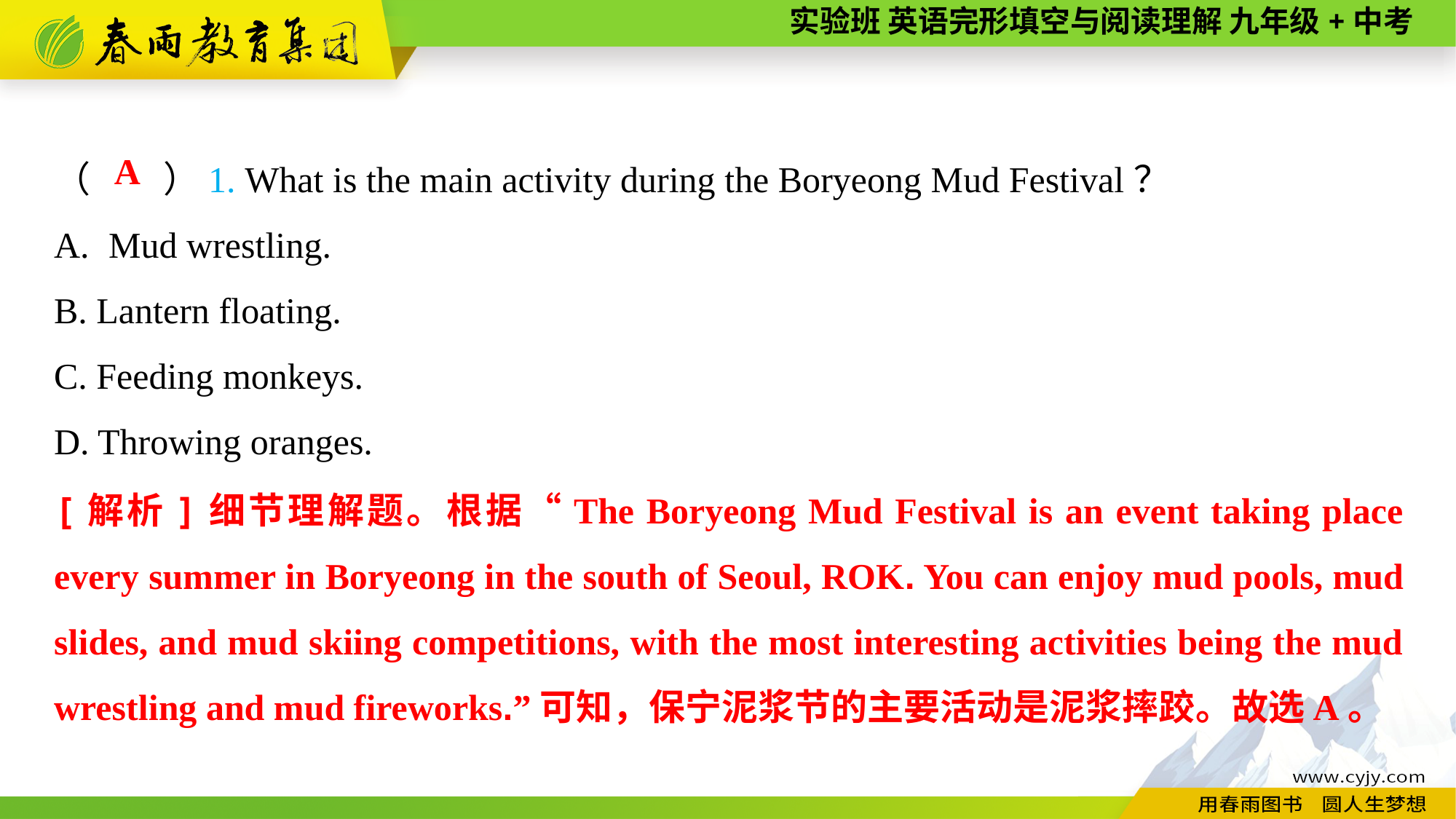

（　　）1. What is the main activity during the Boryeong Mud Festival？
Mud wrestling.
B. Lantern floating.
C. Feeding monkeys.
D. Throwing oranges.
A
[解析]细节理解题。根据“The Boryeong Mud Festival is an event taking place every summer in Boryeong in the south of Seoul, ROK. You can enjoy mud pools, mud slides, and mud skiing competitions, with the most interesting activities being the mud wrestling and mud fireworks.”可知，保宁泥浆节的主要活动是泥浆摔跤。故选A。